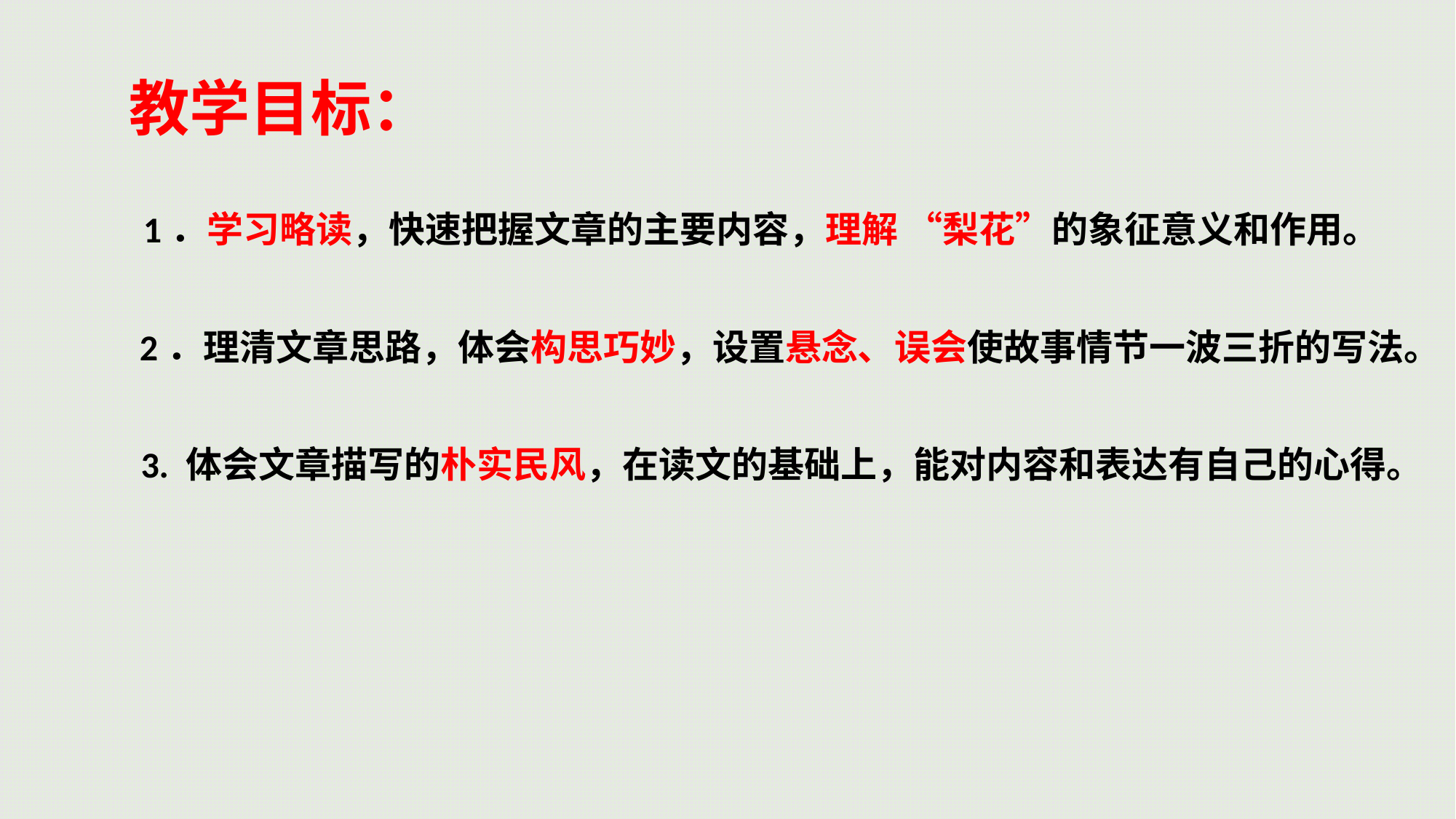

# 教学目标：
1．学习略读，快速把握文章的主要内容，理解 “梨花”的象征意义和作用。

       2．理清文章思路，体会构思巧妙，设置悬念、误会使故事情节一波三折的写法。

     3. 体会文章描写的朴实民风，在读文的基础上，能对内容和表达有自己的心得。